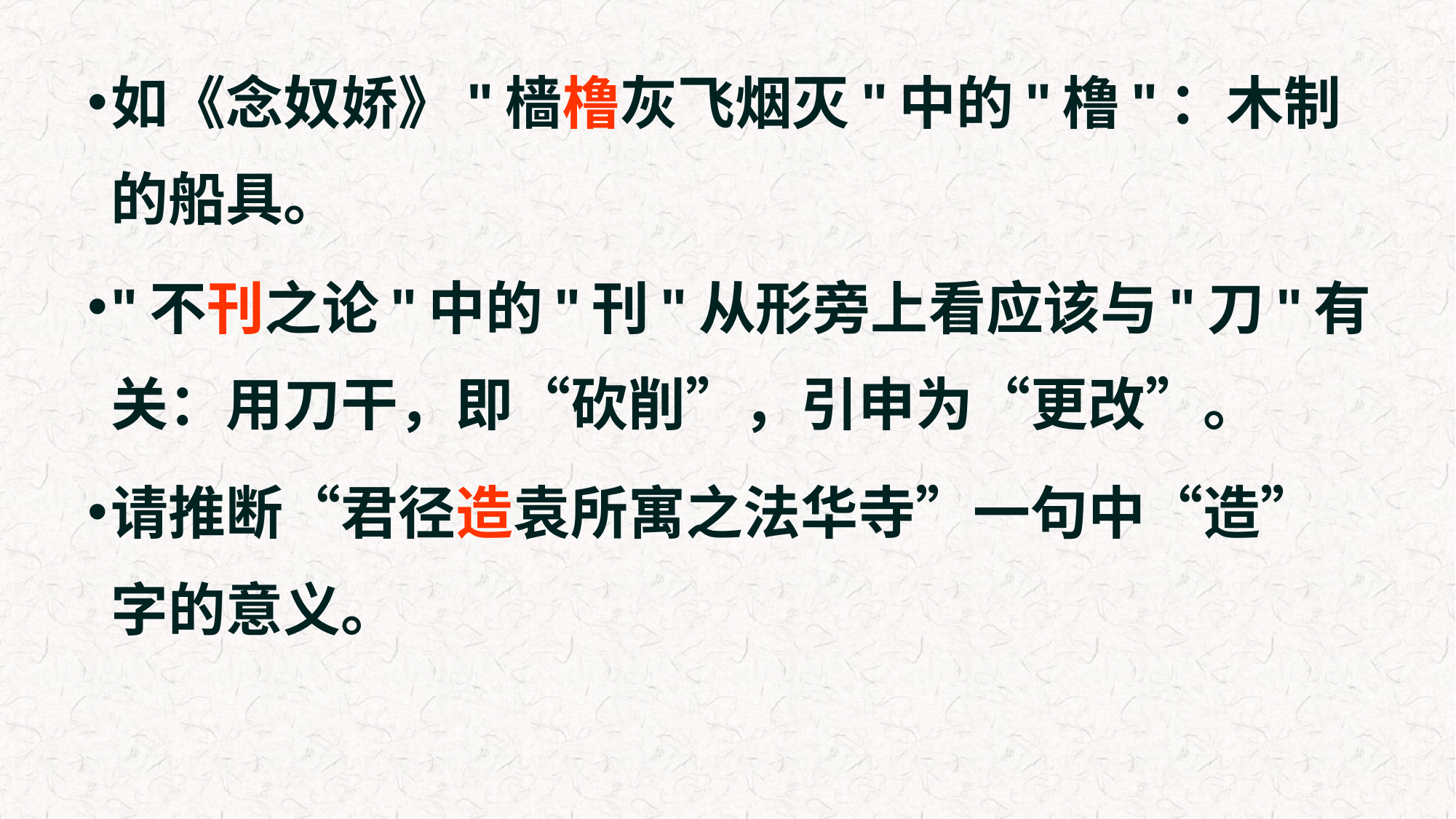

如《念奴娇》"樯橹灰飞烟灭"中的"橹"：木制的船具。
"不刊之论"中的"刊"从形旁上看应该与"刀"有关：用刀干，即“砍削”，引申为“更改”。
请推断“君径造袁所寓之法华寺”一句中“造”字的意义。